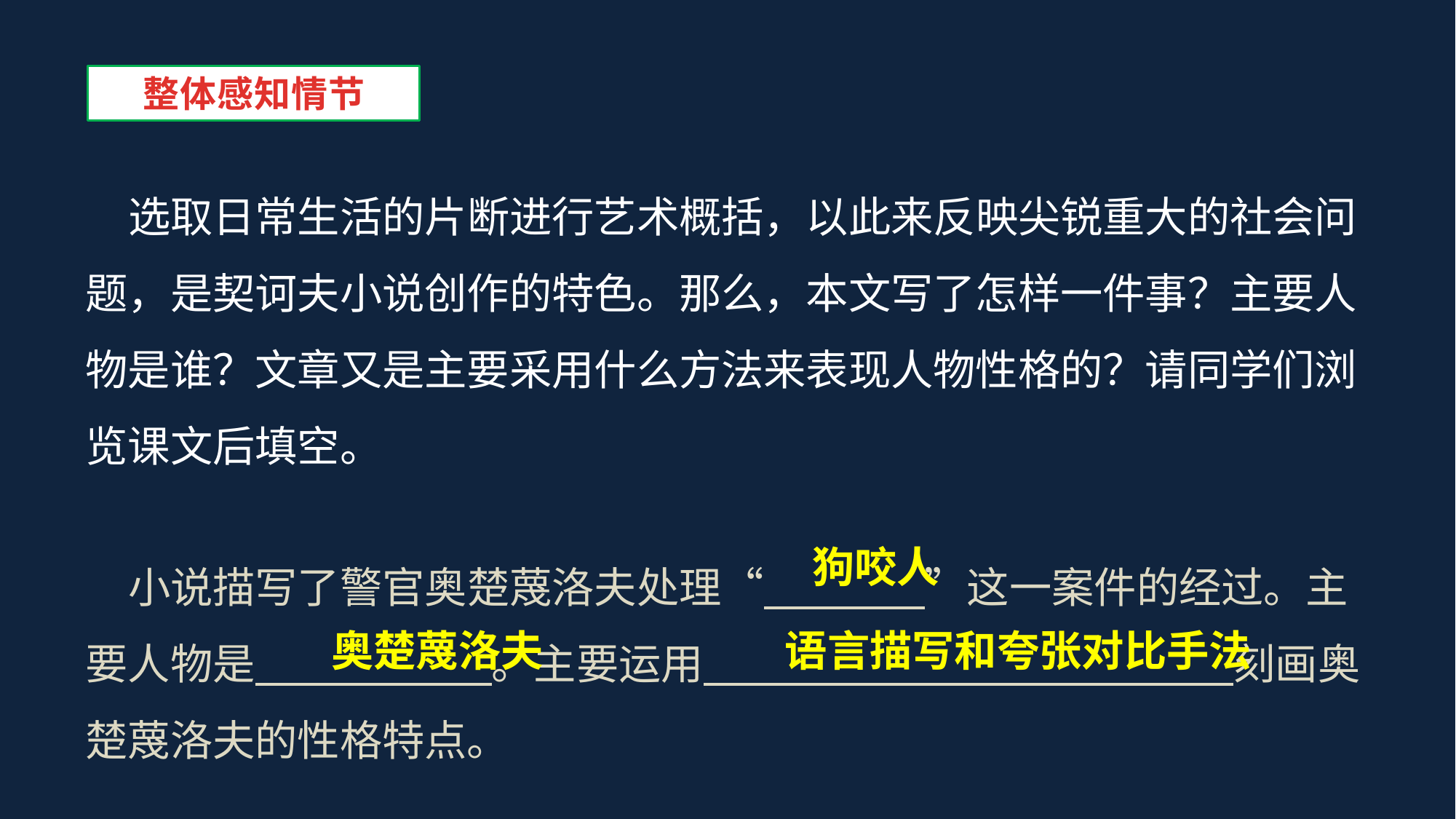

整体感知情节
选取日常生活的片断进行艺术概括，以此来反映尖锐重大的社会问题，是契诃夫小说创作的特色。那么，本文写了怎样一件事？主要人物是谁？文章又是主要采用什么方法来表现人物性格的？请同学们浏览课文后填空。

小说描写了警官奥楚蔑洛夫处理“                 ”这一案件的经过。主要人物是                         。主要运用                                                        刻画奥楚蔑洛夫的性格特点。
狗咬人
奥楚蔑洛夫
语言描写和夸张对比手法